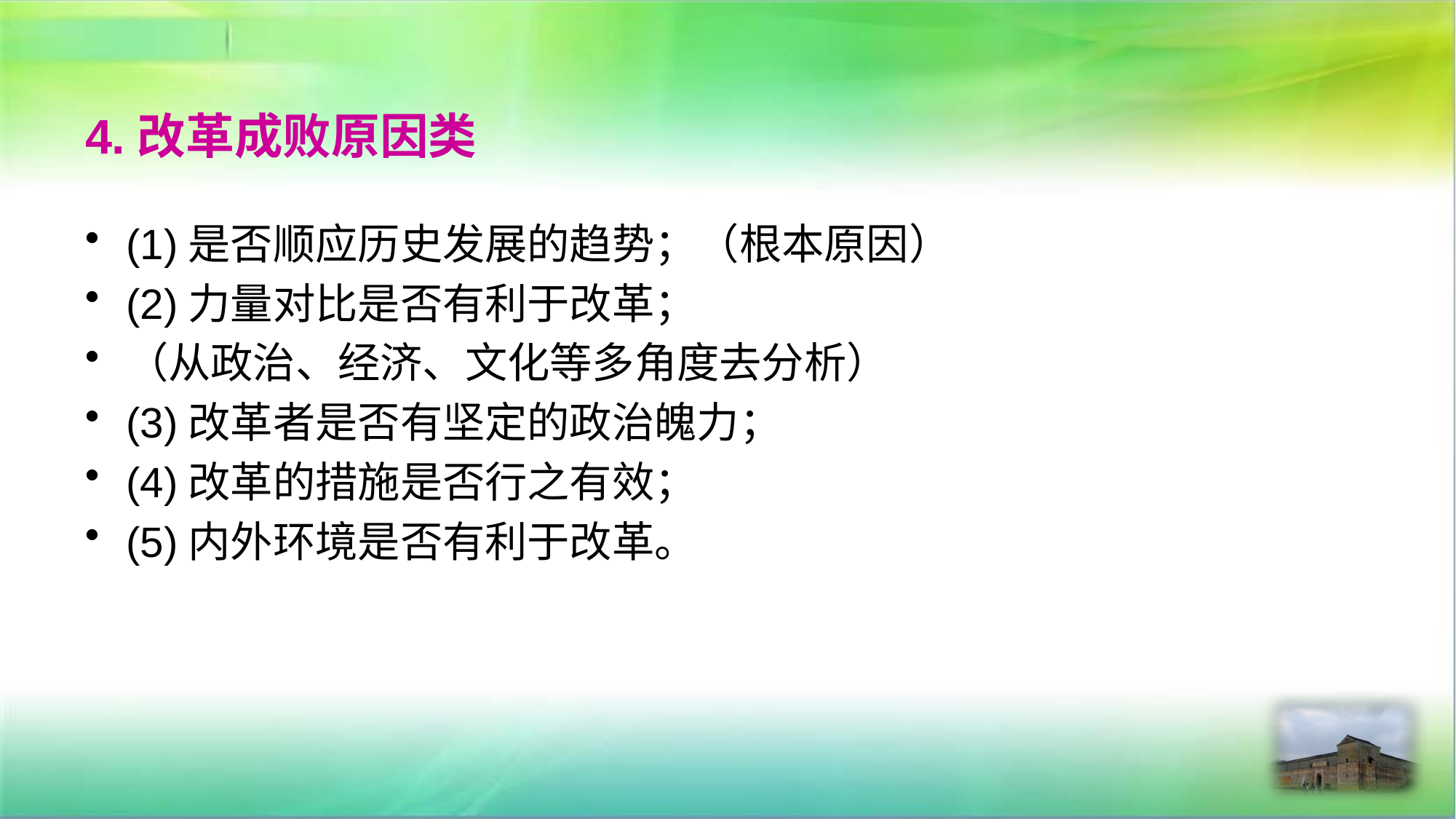

# 4.改革成败原因类
(1)是否顺应历史发展的趋势；（根本原因）
(2)力量对比是否有利于改革；
（从政治、经济、文化等多角度去分析）
(3)改革者是否有坚定的政治魄力；
(4)改革的措施是否行之有效；
(5)内外环境是否有利于改革。